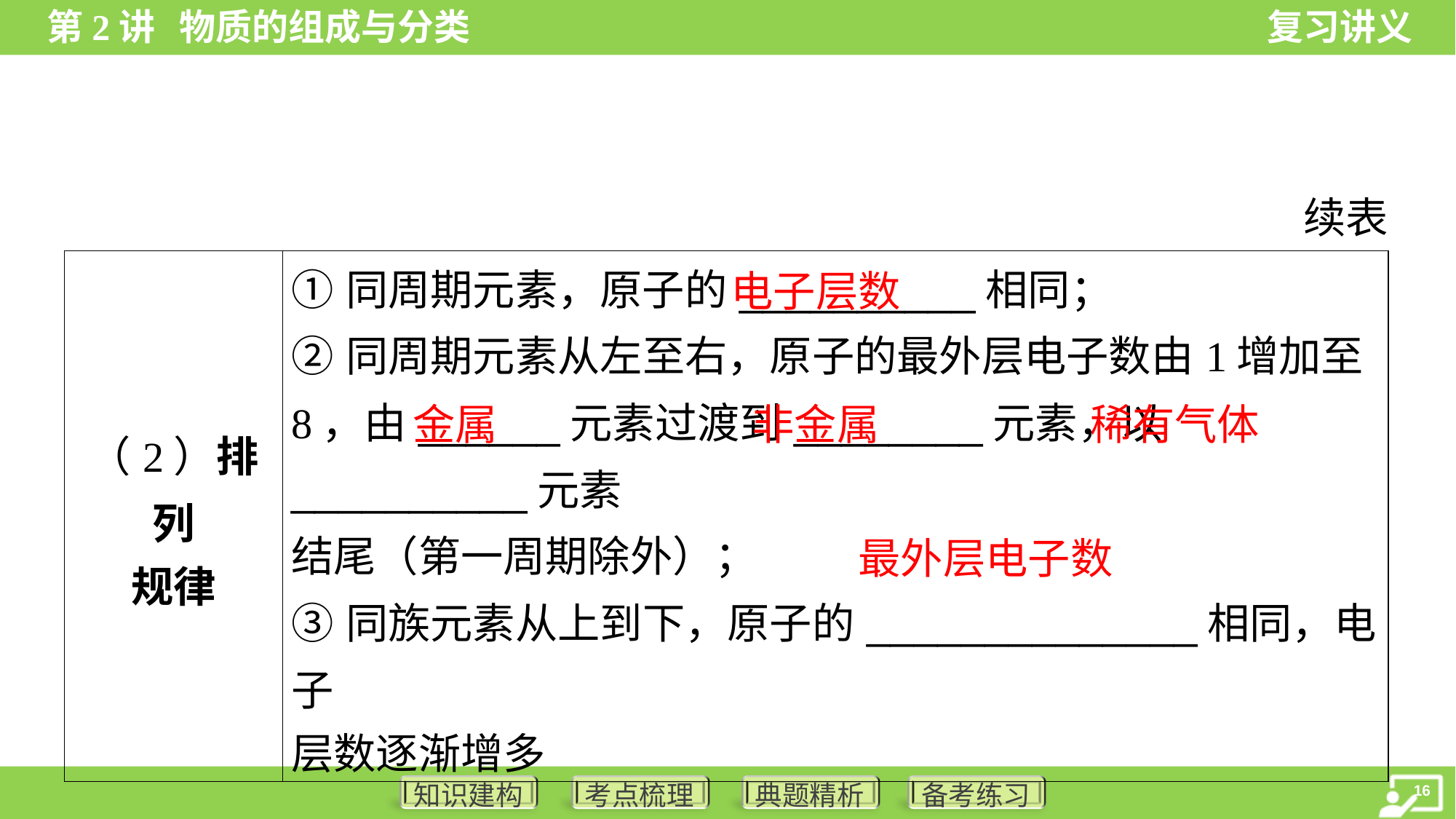

续表
| （2）排列 规律 | ①同周期元素，原子的\_\_\_\_\_\_\_\_\_\_相同； ②同周期元素从左至右，原子的最外层电子数由1增加至 8，由\_\_\_\_\_\_元素过渡到\_\_\_\_\_\_\_\_元素，以\_\_\_\_\_\_\_\_\_\_元素 结尾（第一周期除外）； ③同族元素从上到下，原子的\_\_\_\_\_\_\_\_\_\_\_\_\_\_相同，电子 层数逐渐增多 |
| --- | --- |
电子层数
金属
非金属
稀有气体
最外层电子数